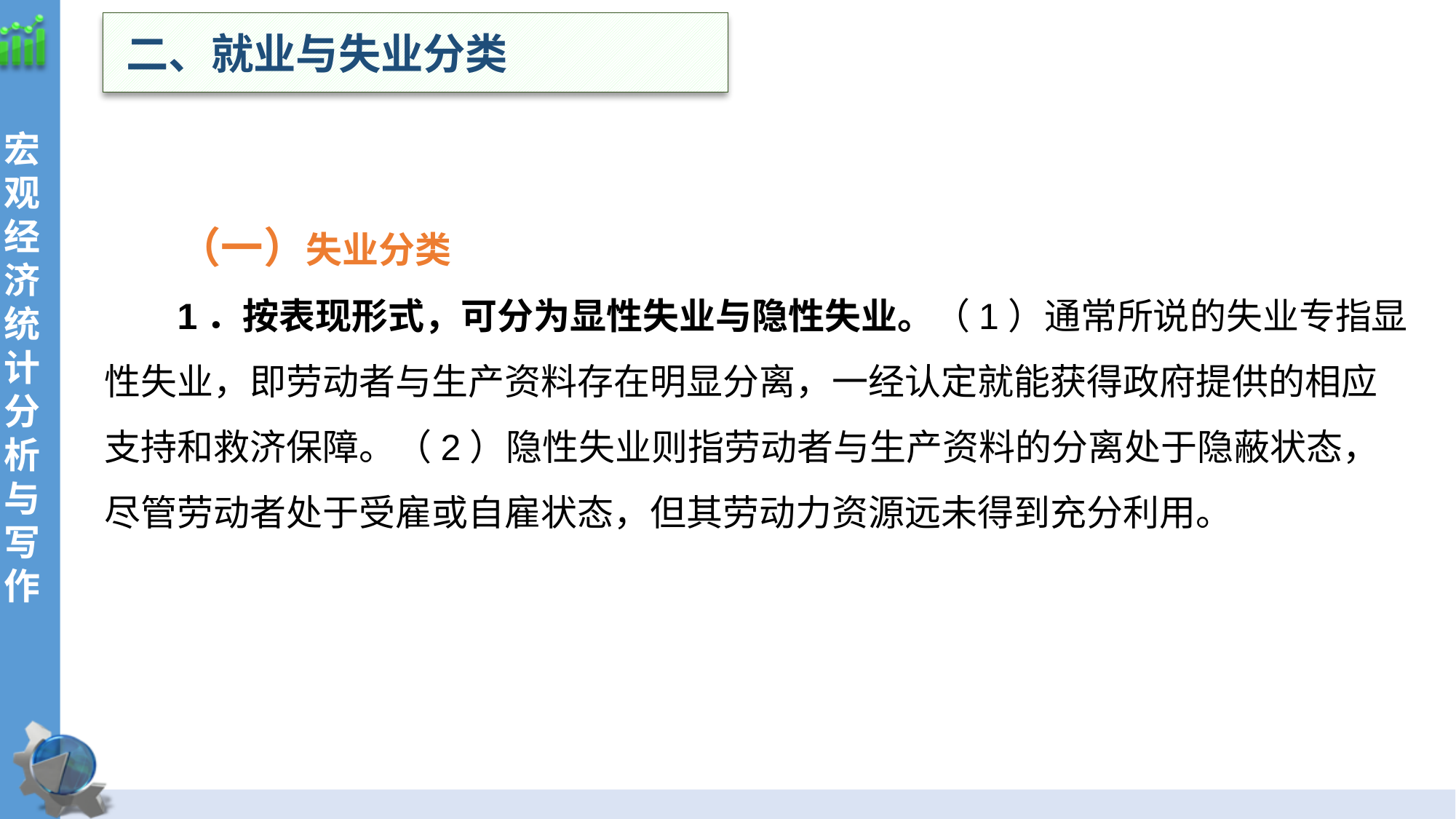

二、就业与失业分类
         （一）失业分类
1．按表现形式，可分为显性失业与隐性失业。（1）通常所说的失业专指显性失业，即劳动者与生产资料存在明显分离，一经认定就能获得政府提供的相应支持和救济保障。（2）隐性失业则指劳动者与生产资料的分离处于隐蔽状态，尽管劳动者处于受雇或自雇状态，但其劳动力资源远未得到充分利用。

13